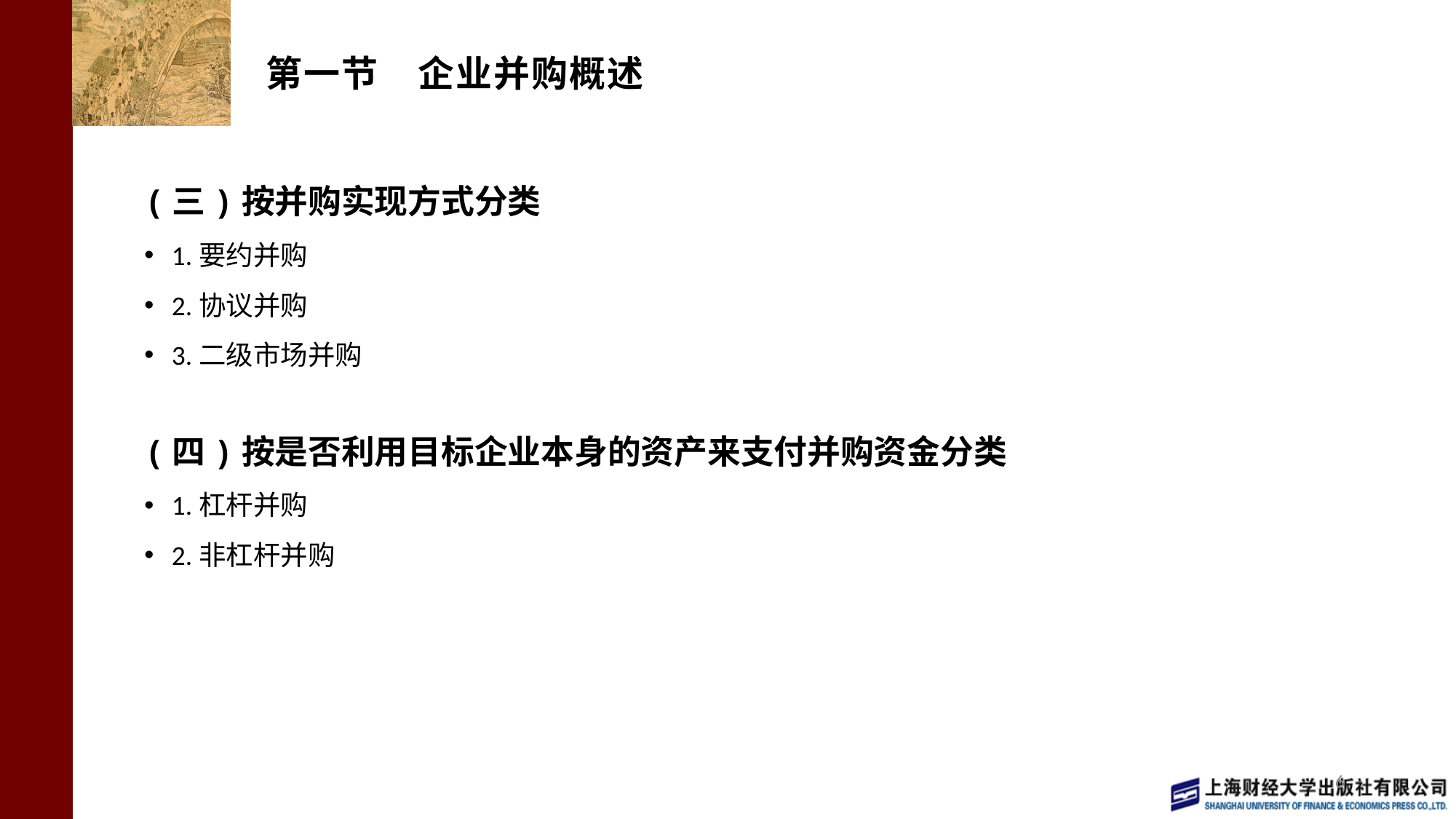

# 第一节    企业并购概述
(三)按并购实现方式分类
1.要约并购
2.协议并购
3.二级市场并购

(四)按是否利用目标企业本身的资产来支付并购资金分类
1.杠杆并购
2.非杠杆并购
6